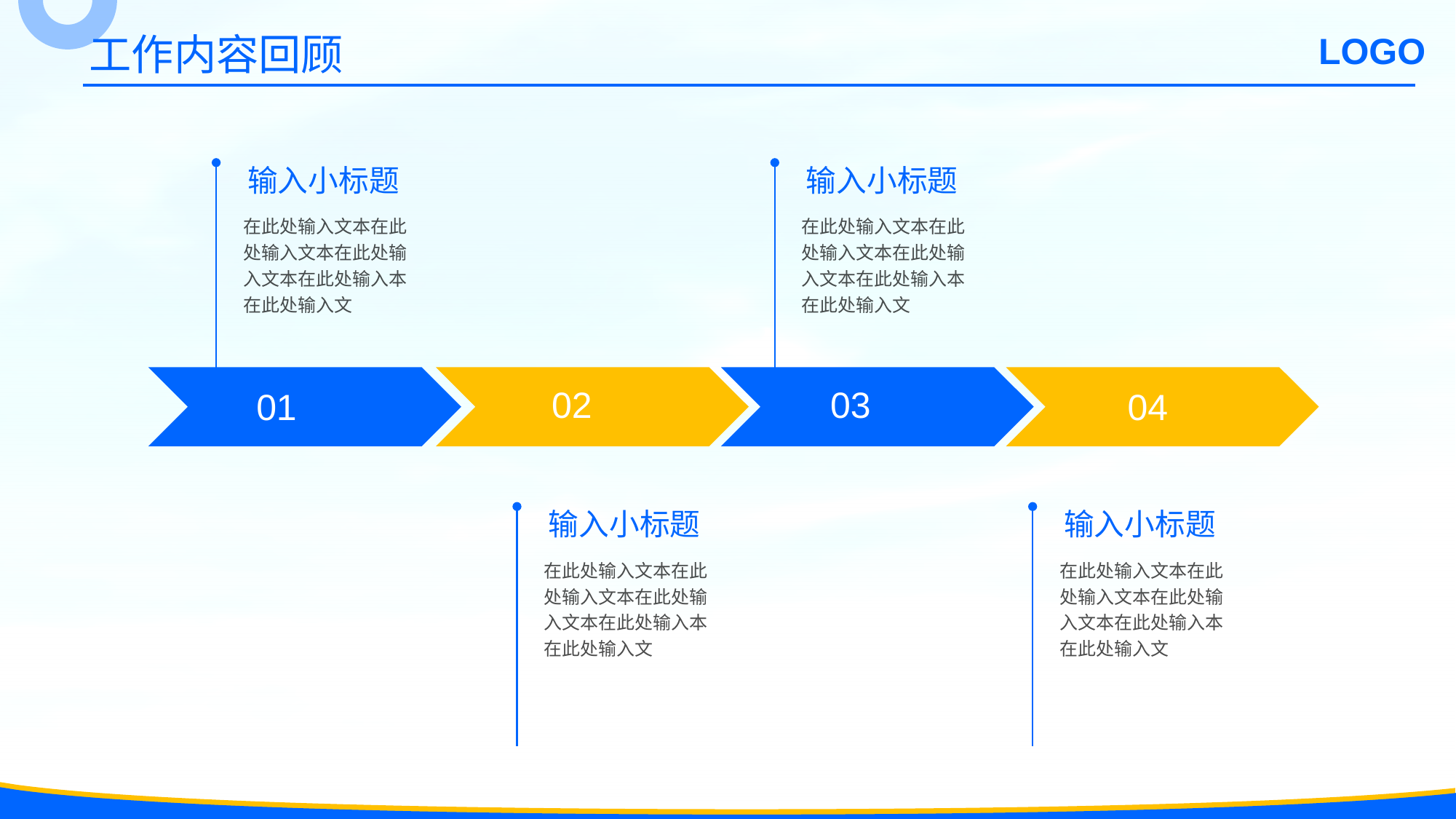

工作内容回顾
  LOGO

  输入小标题

  输入小标题
   在此处输入文本在此
   处输入文本在此处输
   入文本在此处输入本
   在此处输入文
   在此处输入文本在此
   处输入文本在此处输
   入文本在此处输入本
   在此处输入文

02
03
01
04

  输入小标题

  输入小标题
   在此处输入文本在此
   处输入文本在此处输
   入文本在此处输入本
   在此处输入文
   在此处输入文本在此
   处输入文本在此处输
   入文本在此处输入本
   在此处输入文